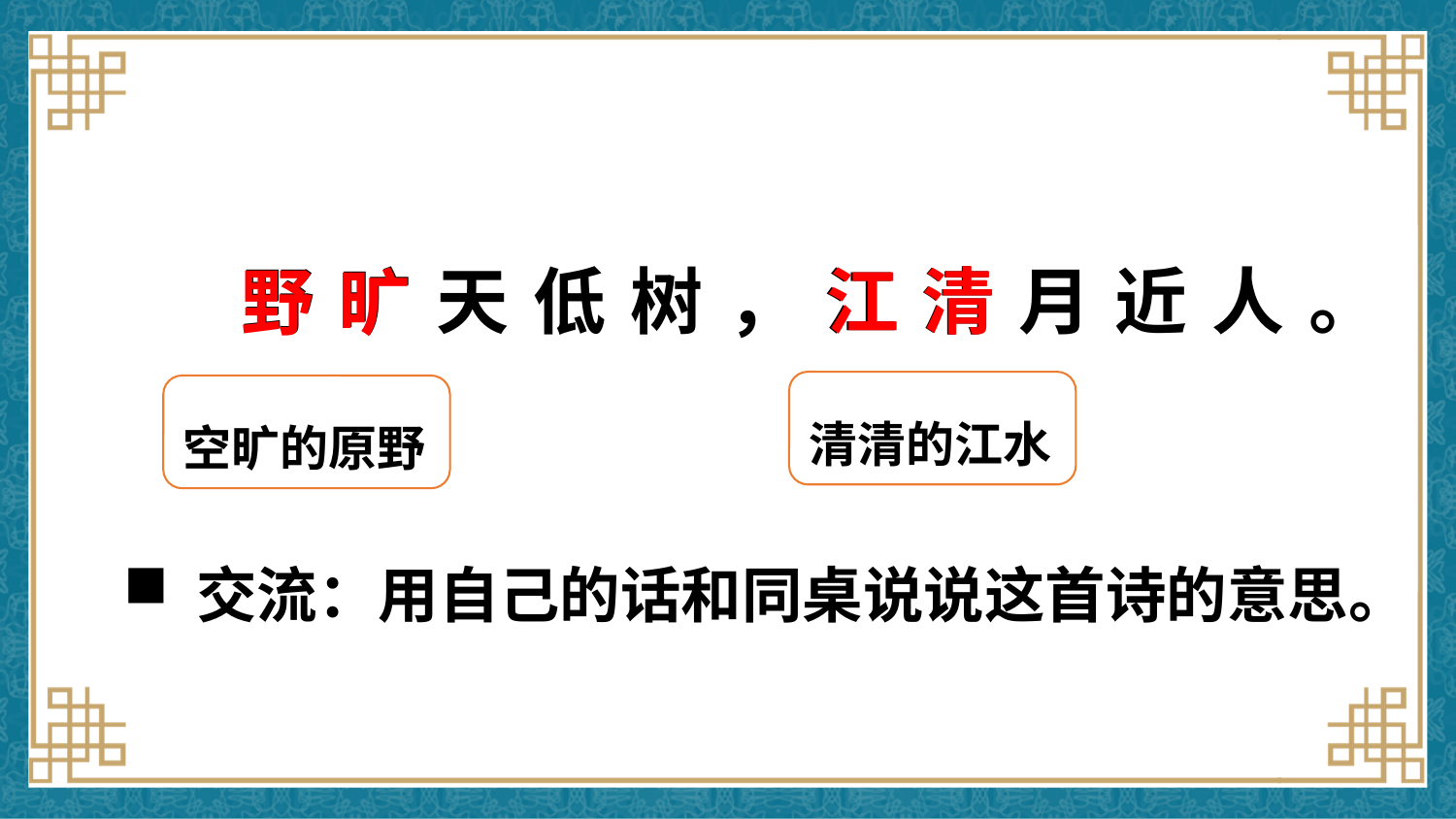

江清
野旷天低树，江清月近人。
野旷
清清的江水
空旷的原野
交流：用自己的话和同桌说说这首诗的意思。